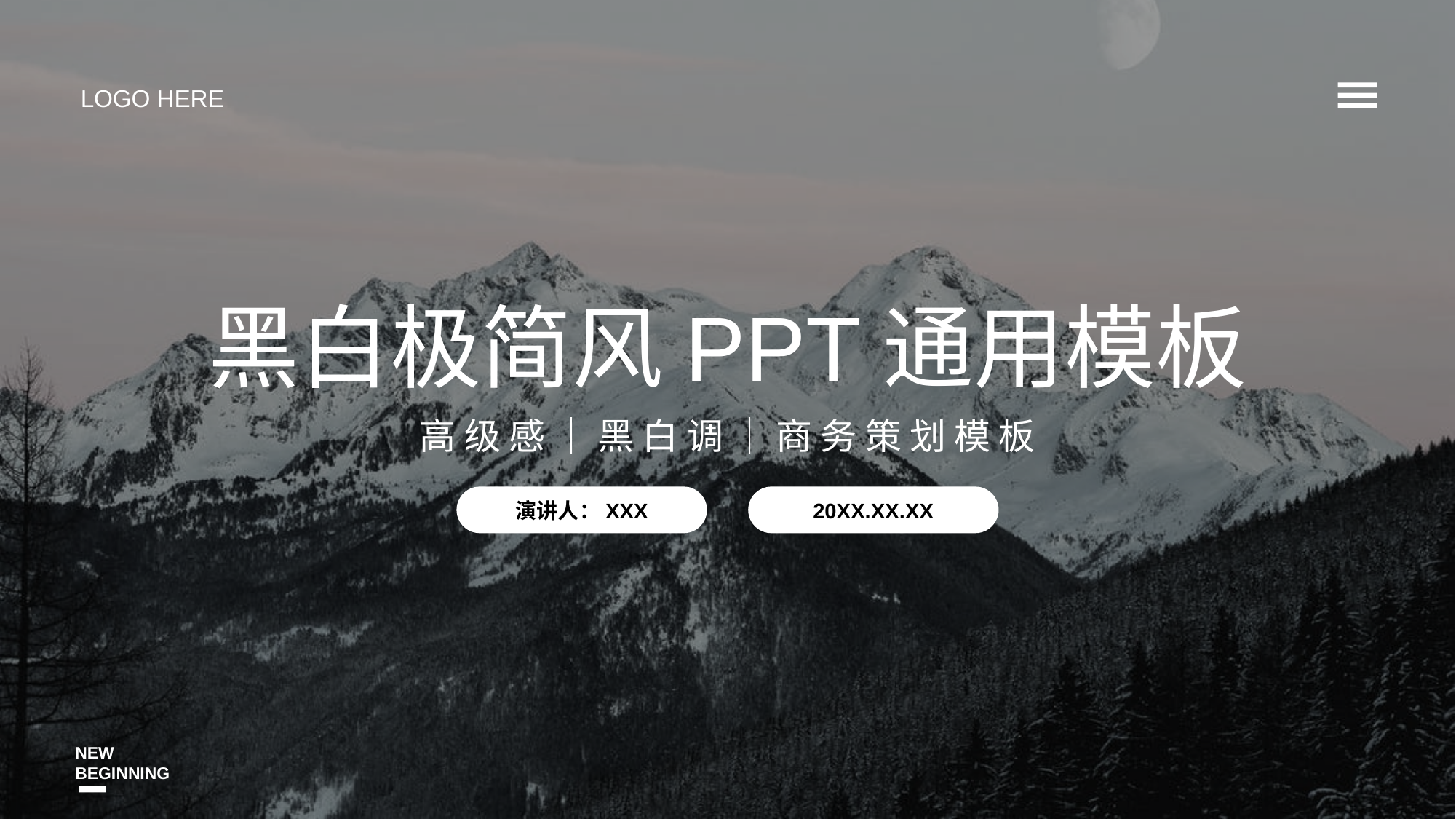

LOGO HERE
# 黑白极简风PPT通用模板
高 级 感 ｜ 黑 白 调 ｜ 商 务 策 划 模 板
演讲人：XXX
20XX.XX.XX